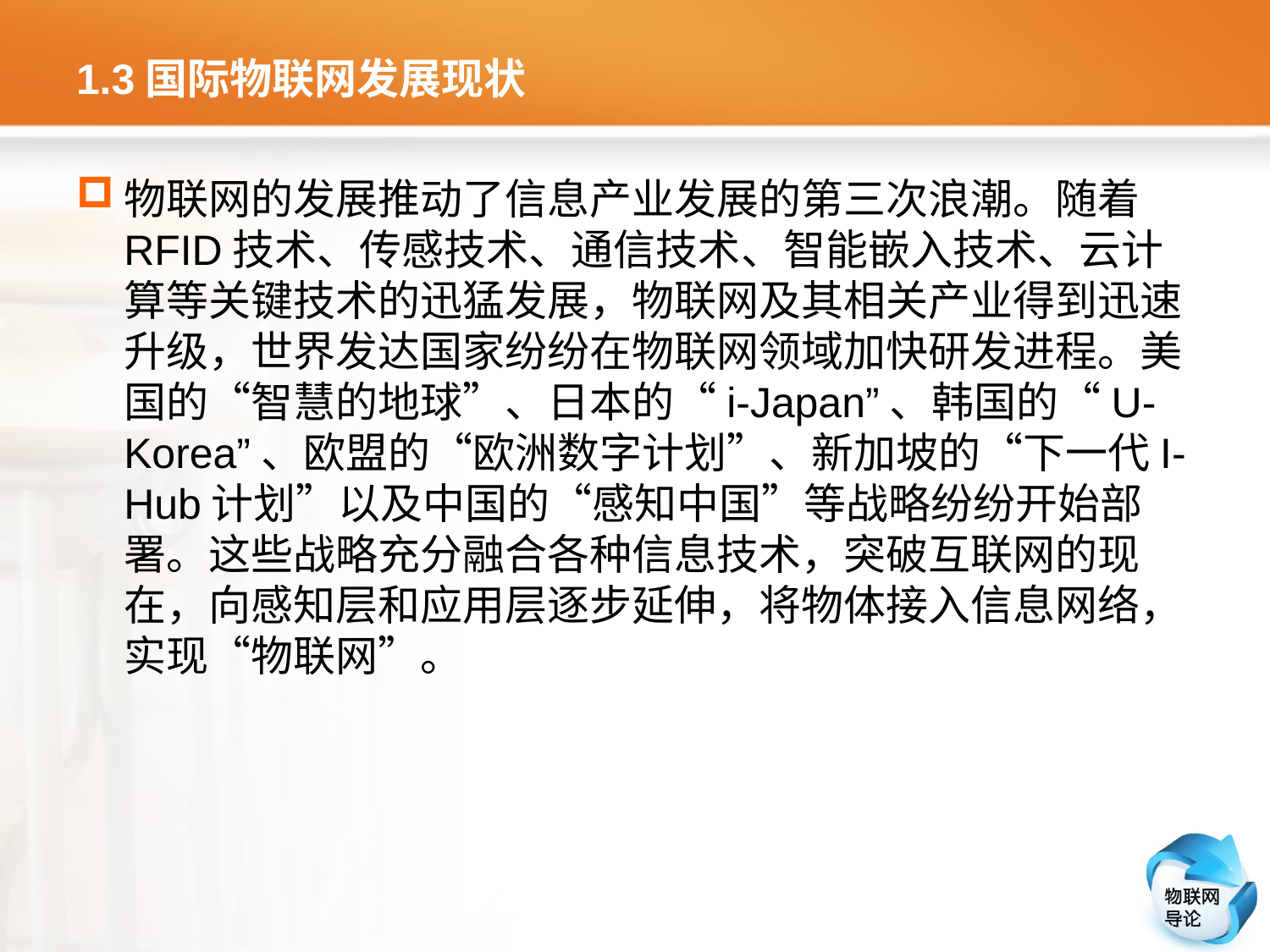

# 1.3国际物联网发展现状
物联网的发展推动了信息产业发展的第三次浪潮。随着RFID技术、传感技术、通信技术、智能嵌入技术、云计算等关键技术的迅猛发展，物联网及其相关产业得到迅速升级，世界发达国家纷纷在物联网领域加快研发进程。美国的“智慧的地球”、日本的“i-Japan”、韩国的“U-Korea”、欧盟的“欧洲数字计划”、新加坡的“下一代I-Hub计划”以及中国的“感知中国”等战略纷纷开始部署。这些战略充分融合各种信息技术，突破互联网的现在，向感知层和应用层逐步延伸，将物体接入信息网络，实现“物联网”。